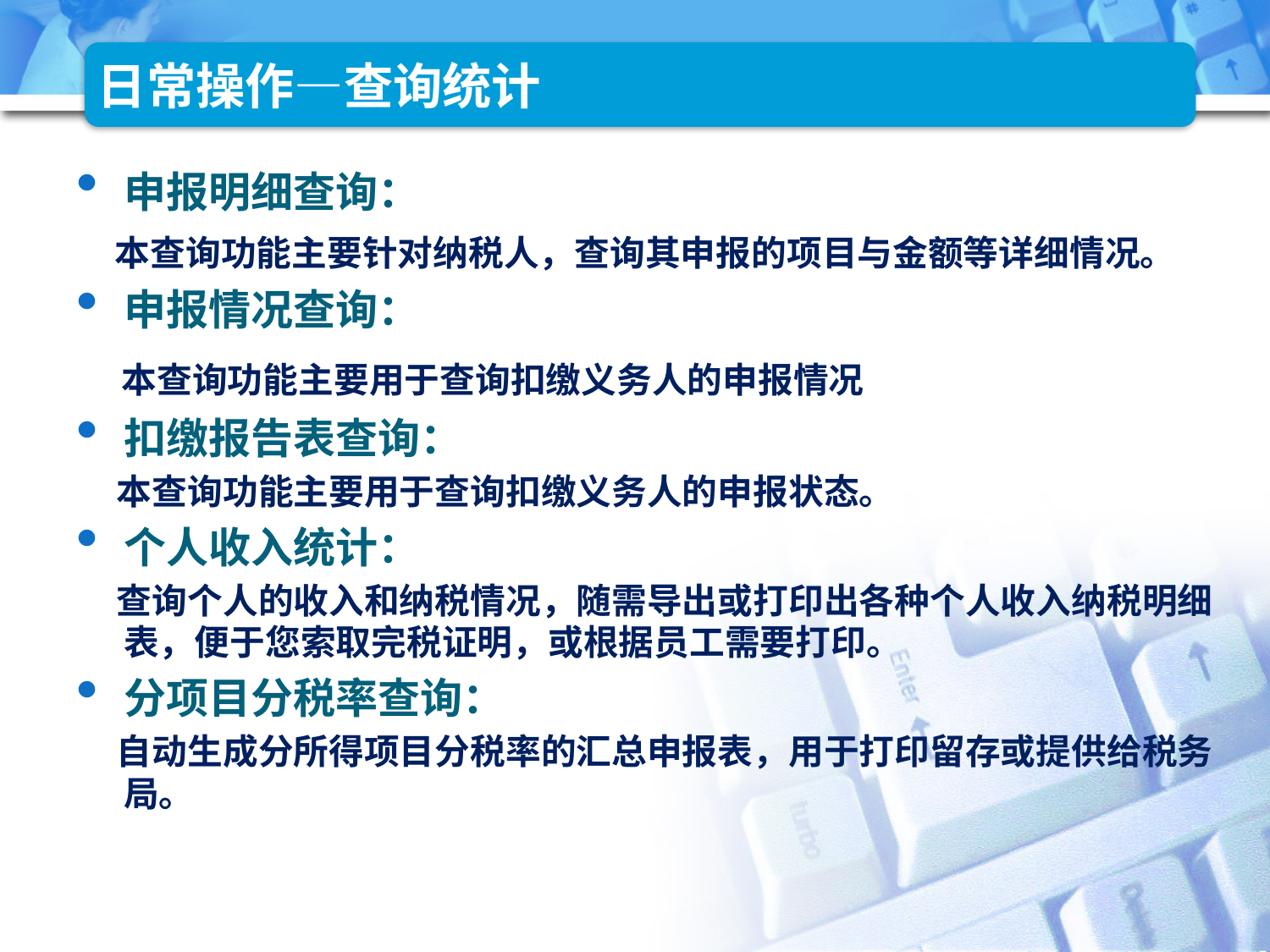

# 日常操作—查询统计
申报明细查询：
   本查询功能主要针对纳税人，查询其申报的项目与金额等详细情况。
申报情况查询：
   本查询功能主要用于查询扣缴义务人的申报情况
扣缴报告表查询：
    本查询功能主要用于查询扣缴义务人的申报状态。
个人收入统计：
    查询个人的收入和纳税情况，随需导出或打印出各种个人收入纳税明细表，便于您索取完税证明，或根据员工需要打印。
分项目分税率查询：
    自动生成分所得项目分税率的汇总申报表，用于打印留存或提供给税务局。